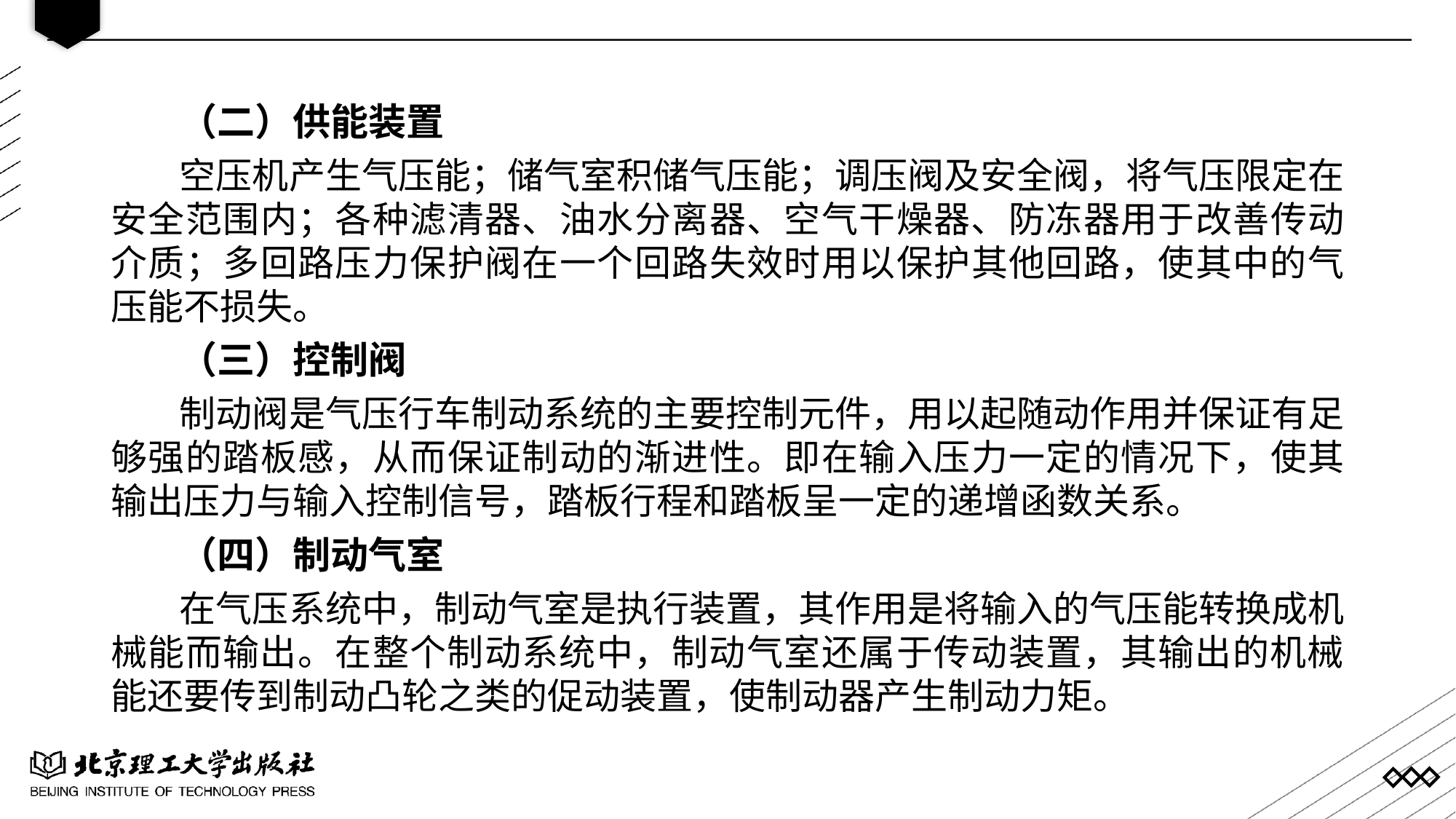

（二）供能装置
空压机产生气压能；储气室积储气压能；调压阀及安全阀，将气压限定在安全范围内；各种滤清器、油水分离器、空气干燥器、防冻器用于改善传动介质；多回路压力保护阀在一个回路失效时用以保护其他回路，使其中的气压能不损失。
（三）控制阀
制动阀是气压行车制动系统的主要控制元件，用以起随动作用并保证有足够强的踏板感，从而保证制动的渐进性。即在输入压力一定的情况下，使其输出压力与输入控制信号，踏板行程和踏板呈一定的递增函数关系。
（四）制动气室
在气压系统中，制动气室是执行装置，其作用是将输入的气压能转换成机械能而输出。在整个制动系统中，制动气室还属于传动装置，其输出的机械能还要传到制动凸轮之类的促动装置，使制动器产生制动力矩。